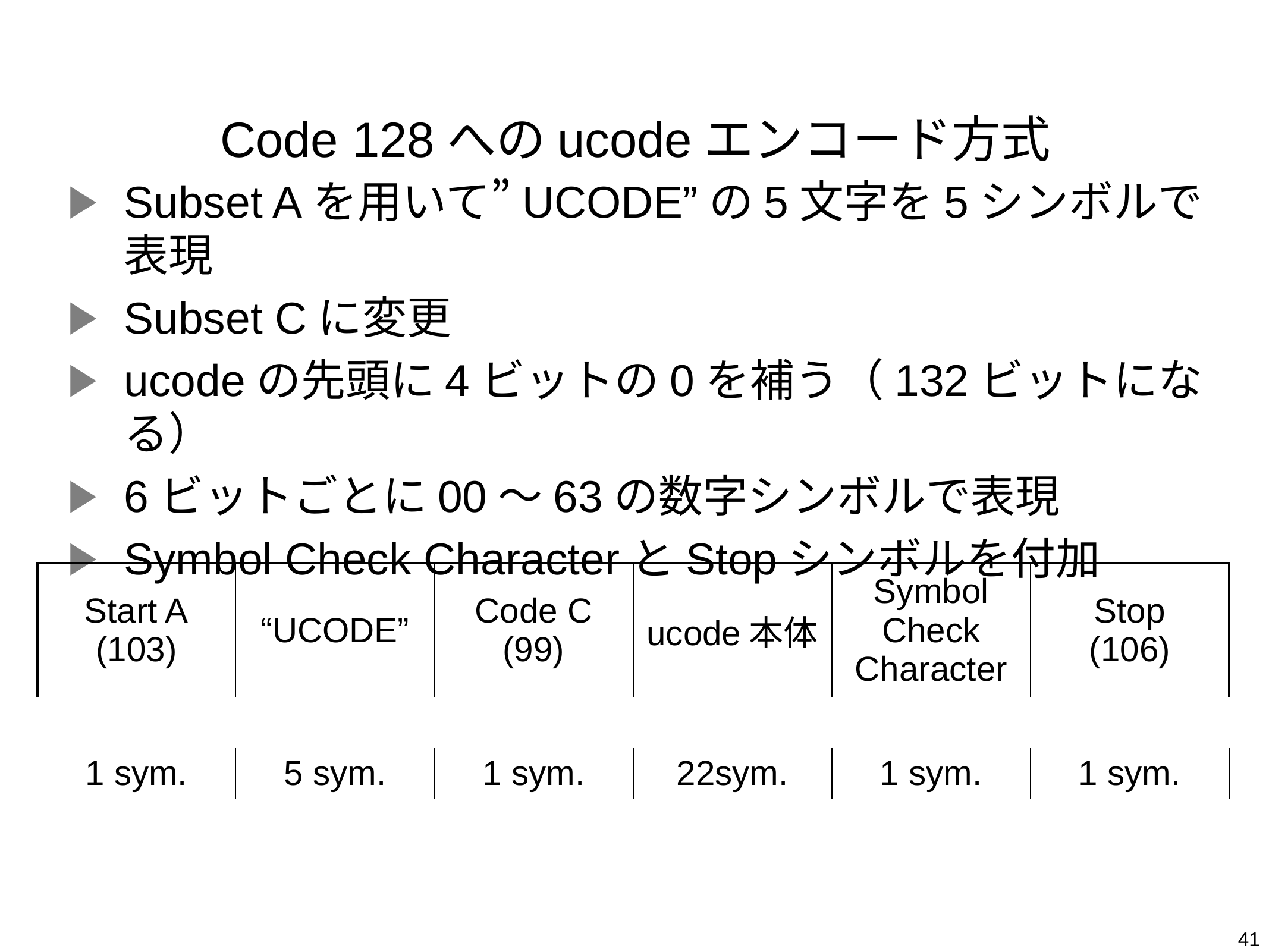

# Code 128へのucodeエンコード方式
Subset Aを用いて”UCODE”の5文字を5シンボルで表現
Subset Cに変更
ucodeの先頭に4ビットの0を補う（132ビットになる）
6ビットごとに00～63の数字シンボルで表現
Symbol Check CharacterとStopシンボルを付加
| Start A (103) | “UCODE” | Code C (99) | ucode本体 | Symbol Check Character | Stop (106) |
| --- | --- | --- | --- | --- | --- |
|  |  |  |  |  |  |
| 1 sym. | 5 sym. | 1 sym. | 22sym. | 1 sym. | 1 sym. |
41